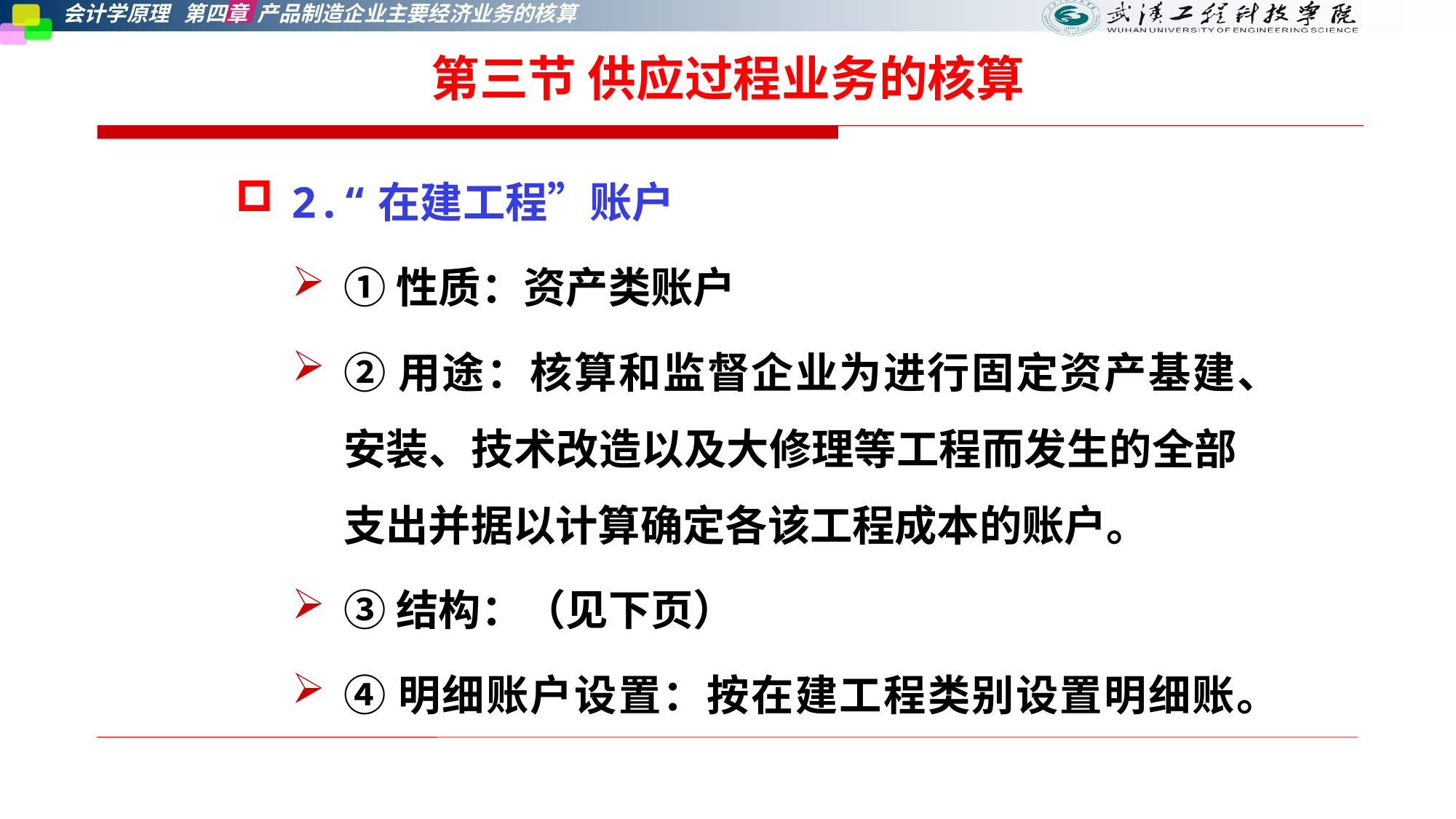

第三节 供应过程业务的核算
2.“在建工程”账户
①性质：资产类账户
②用途：核算和监督企业为进行固定资产基建、安装、技术改造以及大修理等工程而发生的全部支出并据以计算确定各该工程成本的账户。
③结构：（见下页）
④明细账户设置：按在建工程类别设置明细账。